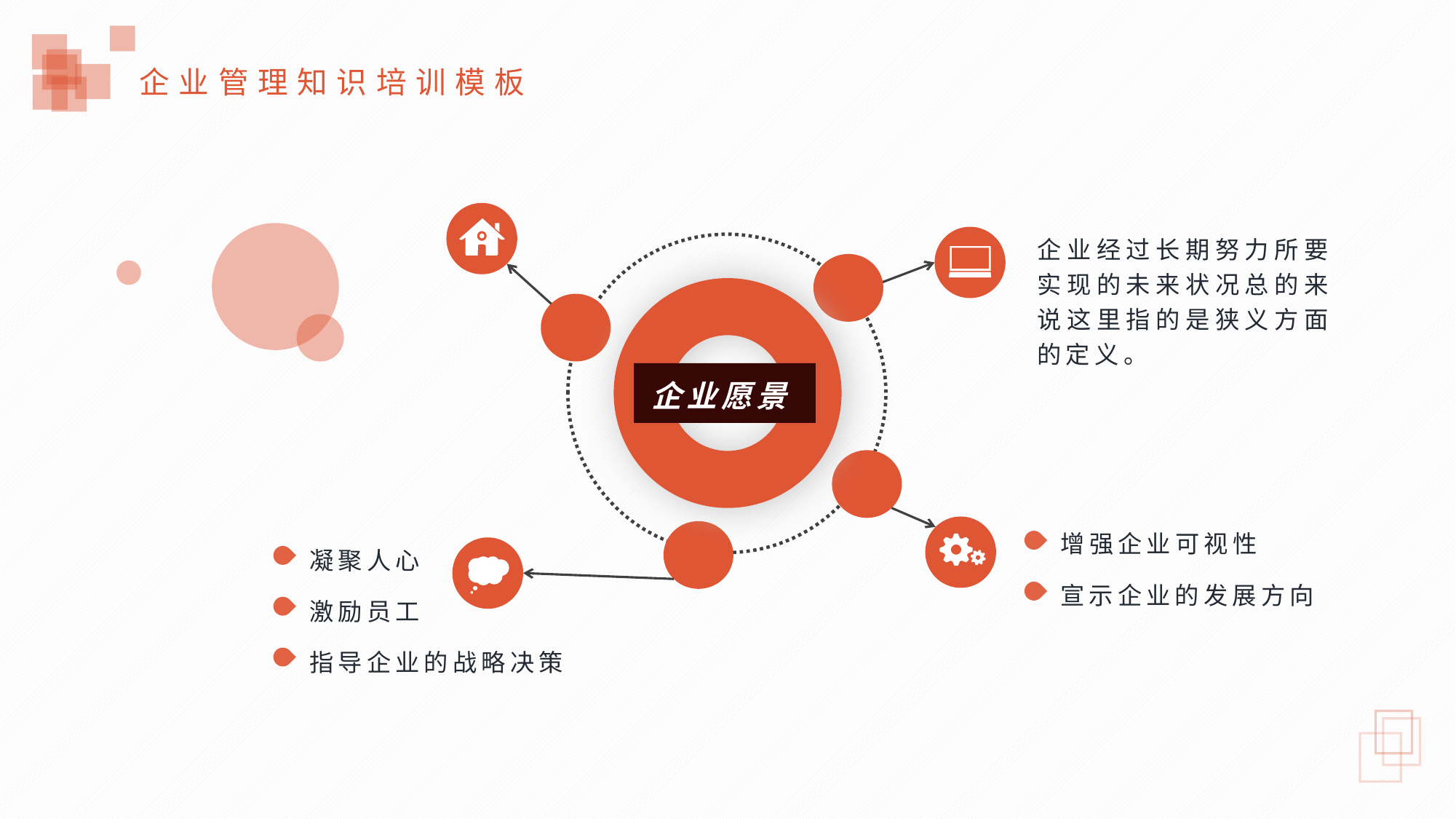

企业经过长期努力所要实现的未来状况总的来说这里指的是狭义方面的定义。

企业愿景

增强企业可视性

凝聚人心

宣示企业的发展方向

激励员工

指导企业的战略决策